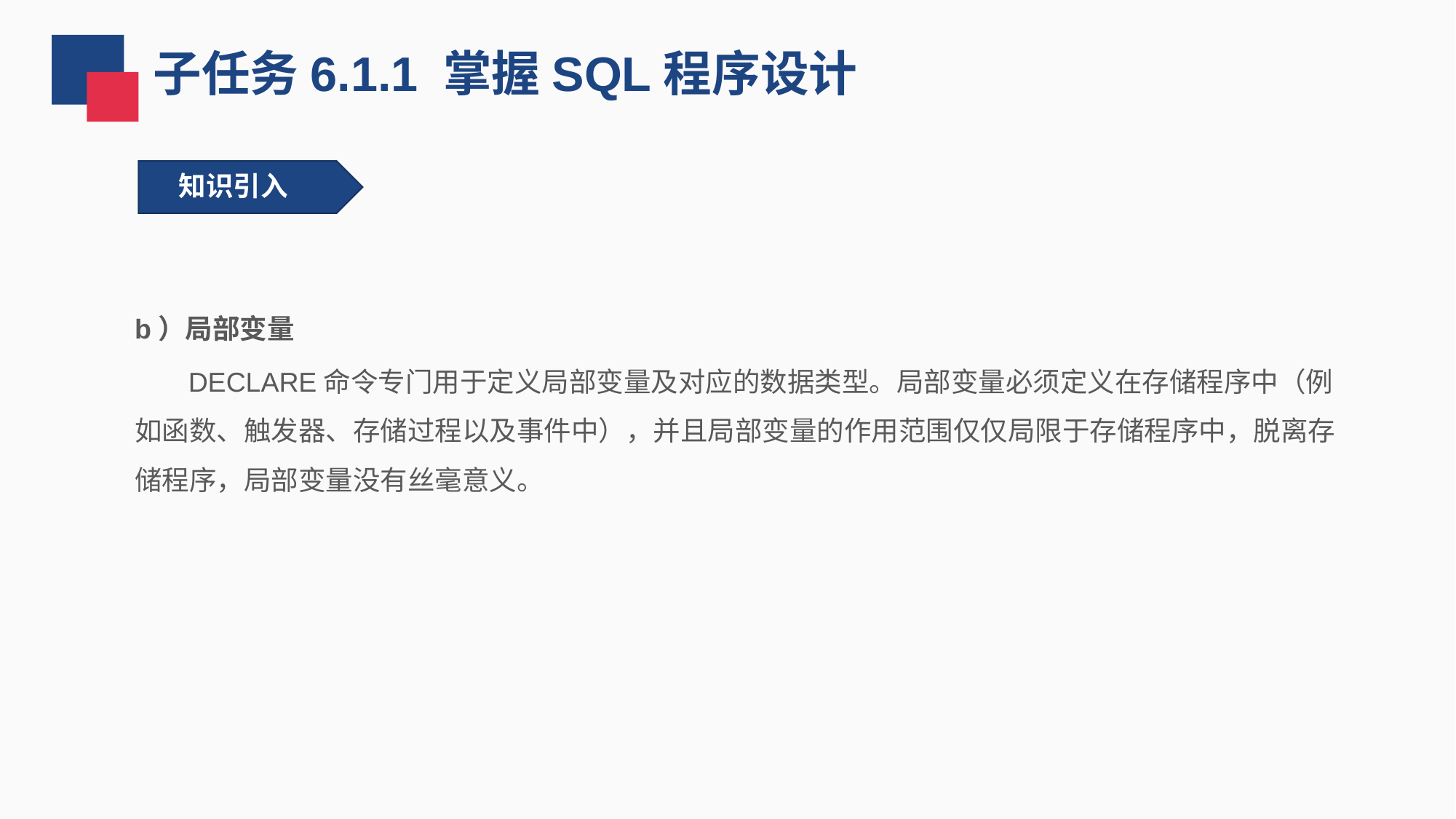

子任务6.1.1 掌握SQL程序设计

知识引入
b）局部变量
       DECLARE命令专门用于定义局部变量及对应的数据类型。局部变量必须定义在存储程序中（例如函数、触发器、存储过程以及事件中），并且局部变量的作用范围仅仅局限于存储程序中，脱离存储程序，局部变量没有丝毫意义。